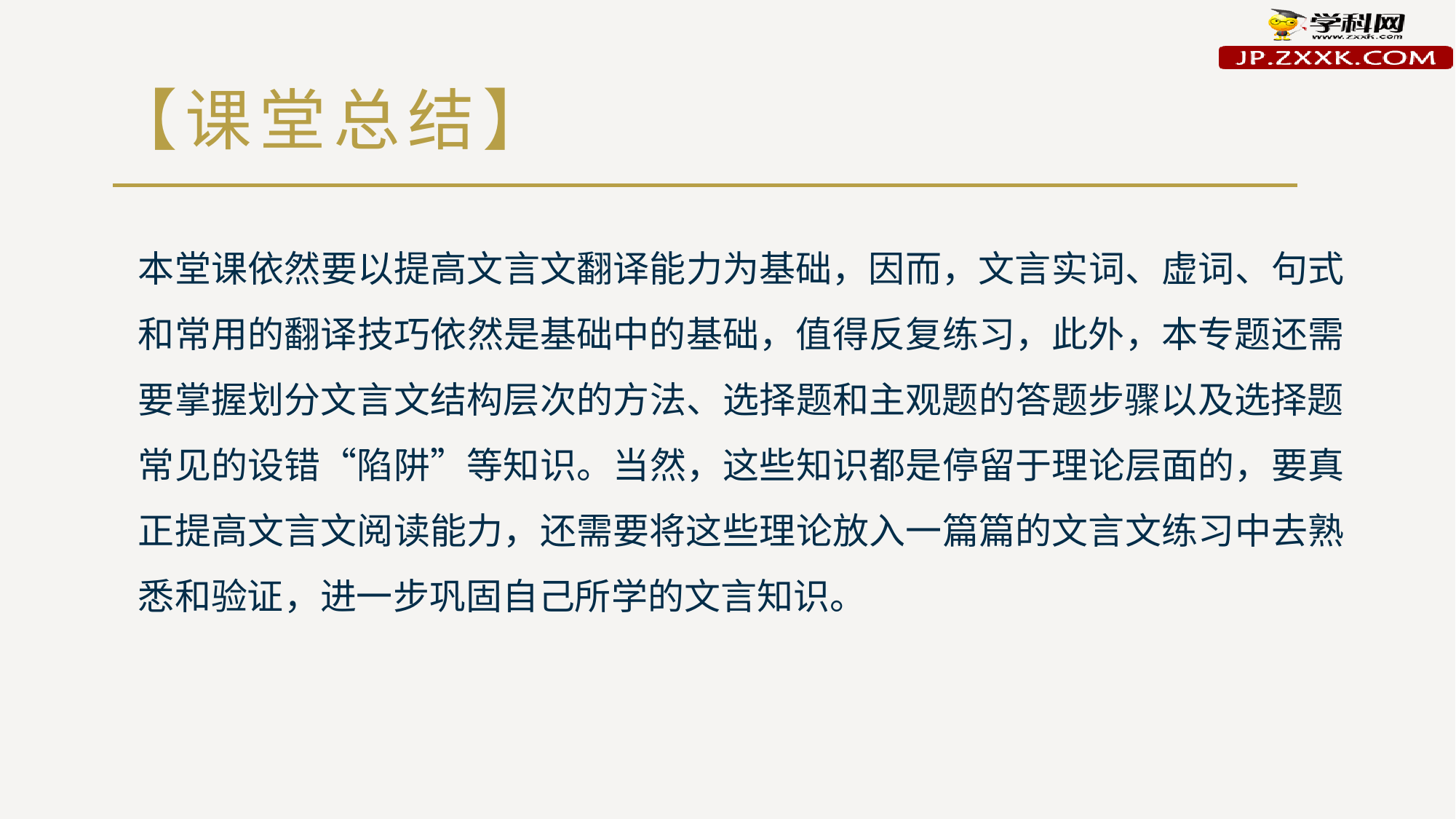

# 【课堂总结】
本堂课依然要以提高文言文翻译能力为基础，因而，文言实词、虚词、句式和常用的翻译技巧依然是基础中的基础，值得反复练习，此外，本专题还需要掌握划分文言文结构层次的方法、选择题和主观题的答题步骤以及选择题常见的设错“陷阱”等知识。当然，这些知识都是停留于理论层面的，要真正提高文言文阅读能力，还需要将这些理论放入一篇篇的文言文练习中去熟悉和验证，进一步巩固自己所学的文言知识。